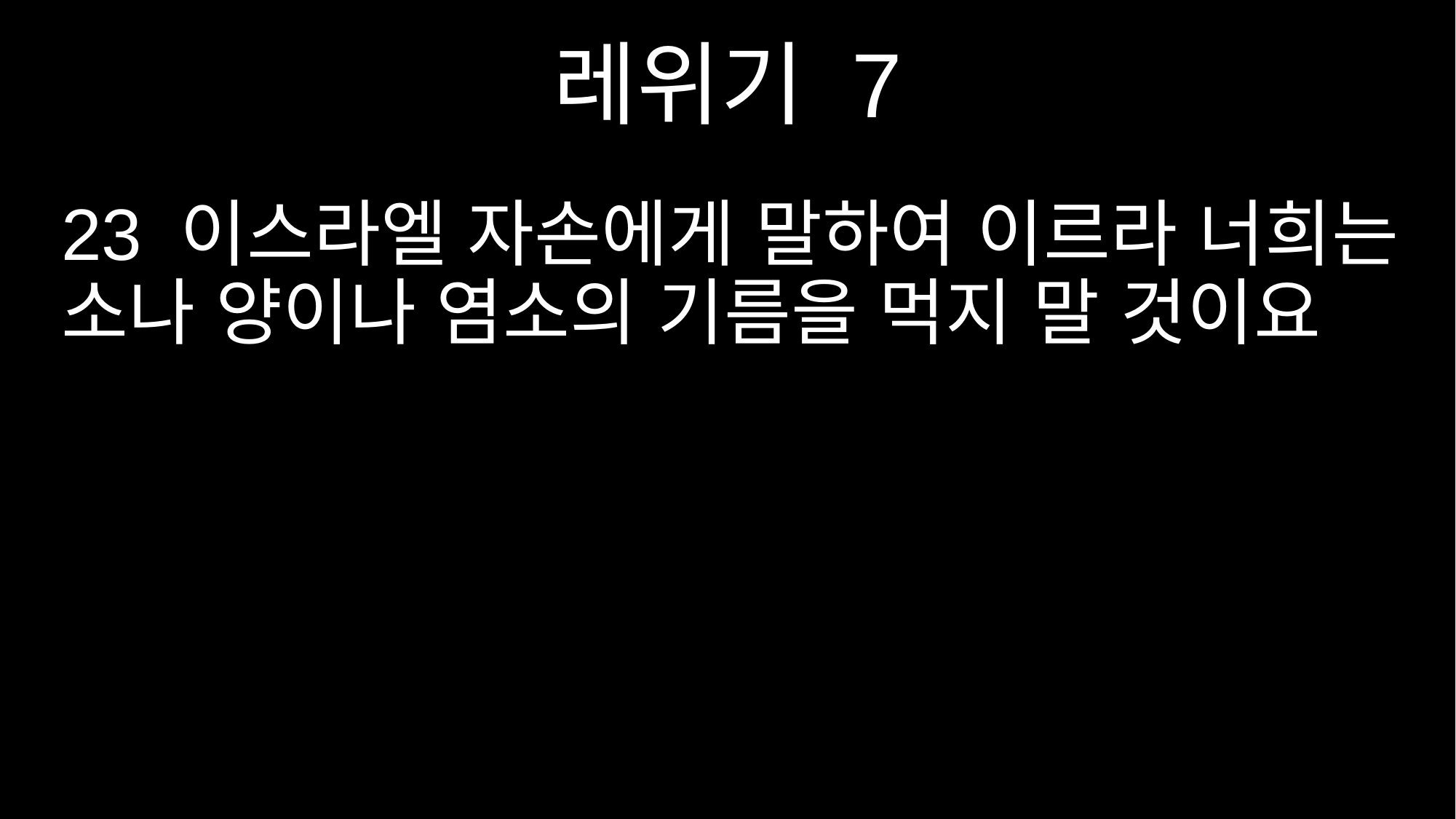

레위기 7
23 이스라엘 자손에게 말하여 이르라 너희는 소나 양이나 염소의 기름을 먹지 말 것이요